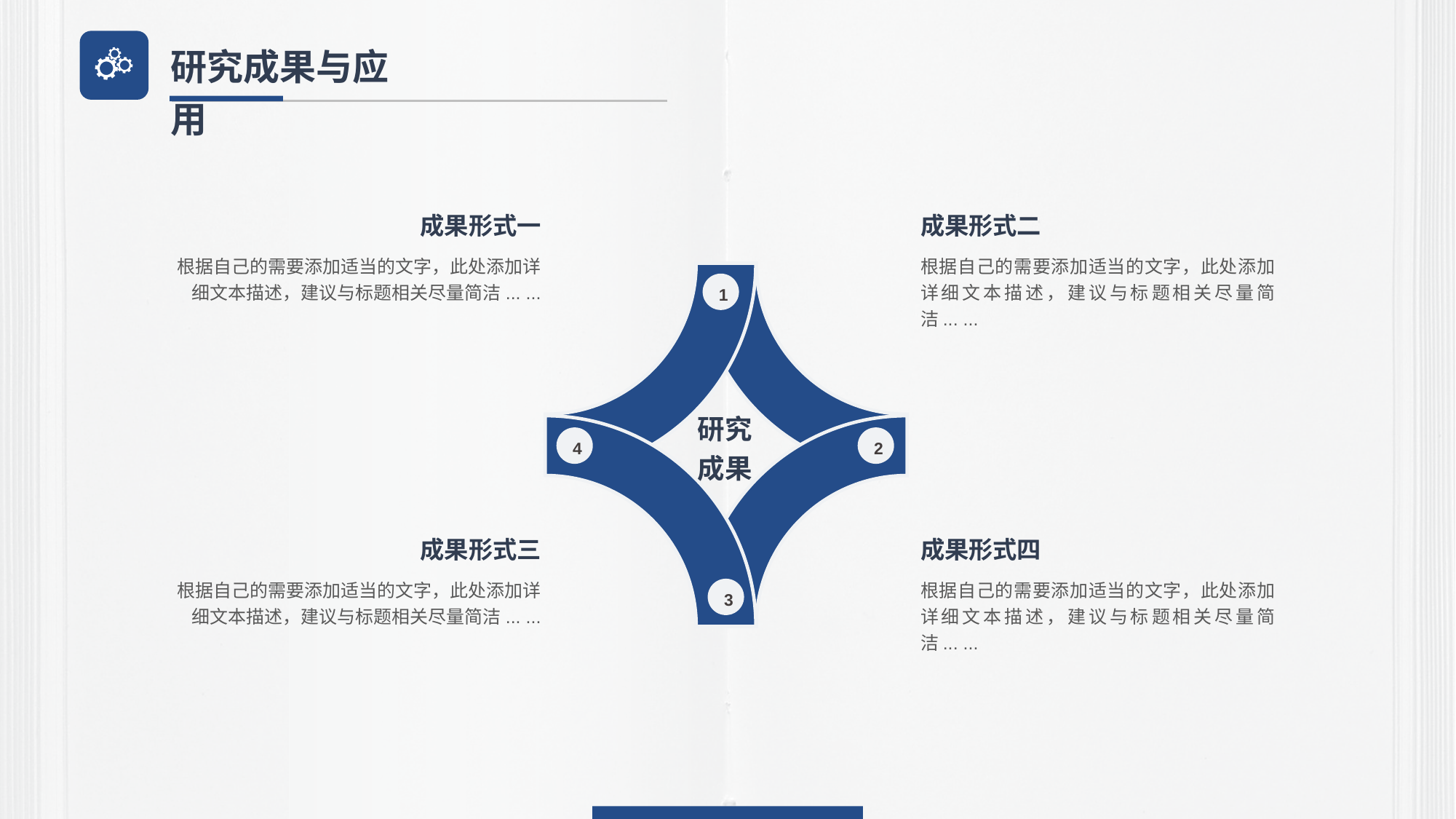

研究成果与应用

成果形式一
根据自己的需要添加适当的文字，此处添加详细文本描述，建议与标题相关尽量简洁... ...
成果形式二
根据自己的需要添加适当的文字，此处添加详细文本描述，建议与标题相关尽量简洁... ...

1
研究成果

4
2
3
成果形式四
根据自己的需要添加适当的文字，此处添加详细文本描述，建议与标题相关尽量简洁... ...
成果形式三
根据自己的需要添加适当的文字，此处添加详细文本描述，建议与标题相关尽量简洁... ...